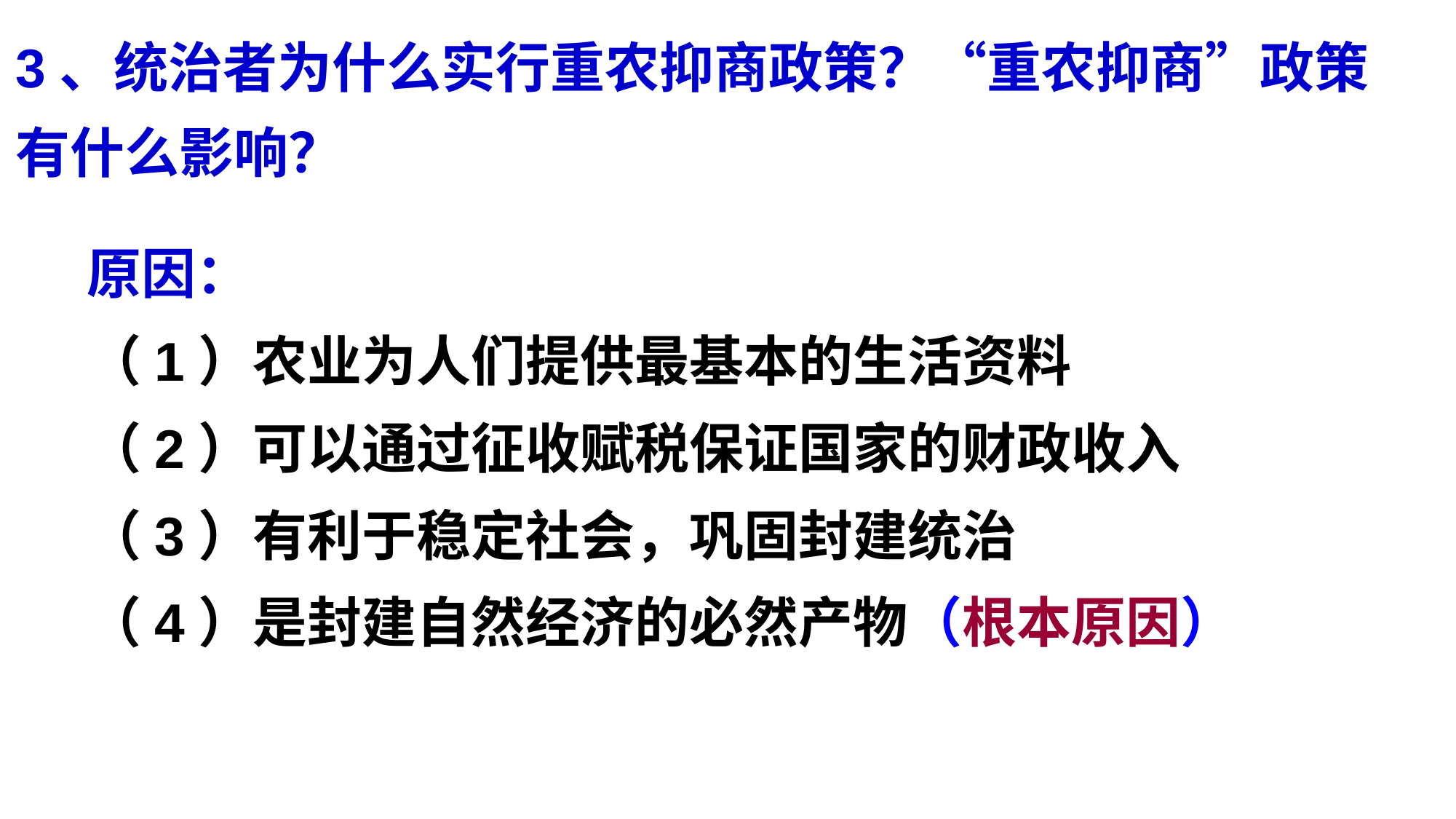

3、统治者为什么实行重农抑商政策？“重农抑商”政策有什么影响？
原因：
（1）农业为人们提供最基本的生活资料
（2）可以通过征收赋税保证国家的财政收入
（3）有利于稳定社会，巩固封建统治
（4）是封建自然经济的必然产物（根本原因）